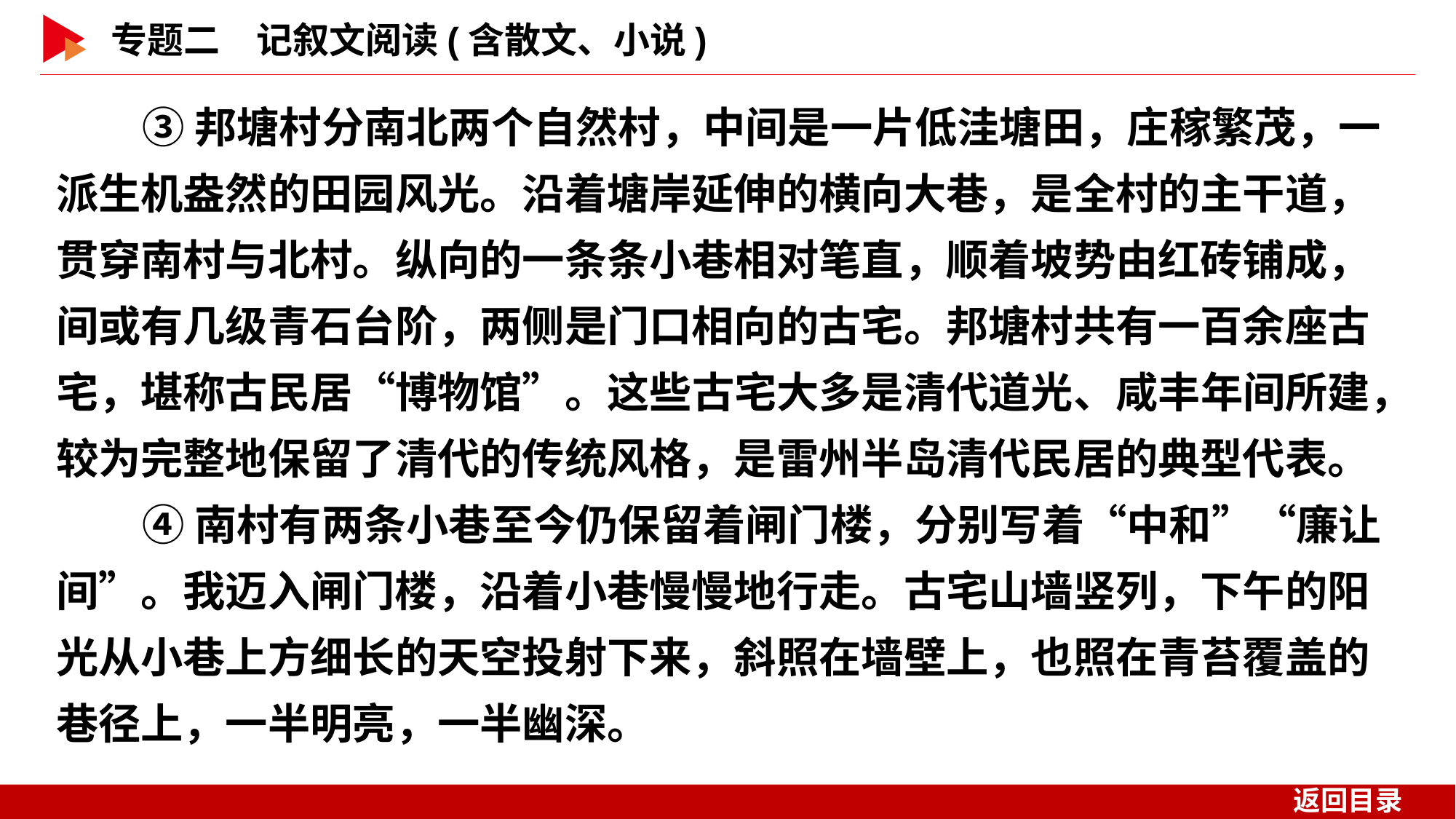

③邦塘村分南北两个自然村，中间是一片低洼塘田，庄稼繁茂，一派生机盎然的田园风光。沿着塘岸延伸的横向大巷，是全村的主干道，贯穿南村与北村。纵向的一条条小巷相对笔直，顺着坡势由红砖铺成，间或有几级青石台阶，两侧是门口相向的古宅。邦塘村共有一百余座古宅，堪称古民居“博物馆”。这些古宅大多是清代道光、咸丰年间所建，较为完整地保留了清代的传统风格，是雷州半岛清代民居的典型代表。
④南村有两条小巷至今仍保留着闸门楼，分别写着“中和”“廉让间”。我迈入闸门楼，沿着小巷慢慢地行走。古宅山墙竖列，下午的阳光从小巷上方细长的天空投射下来，斜照在墙壁上，也照在青苔覆盖的巷径上，一半明亮，一半幽深。